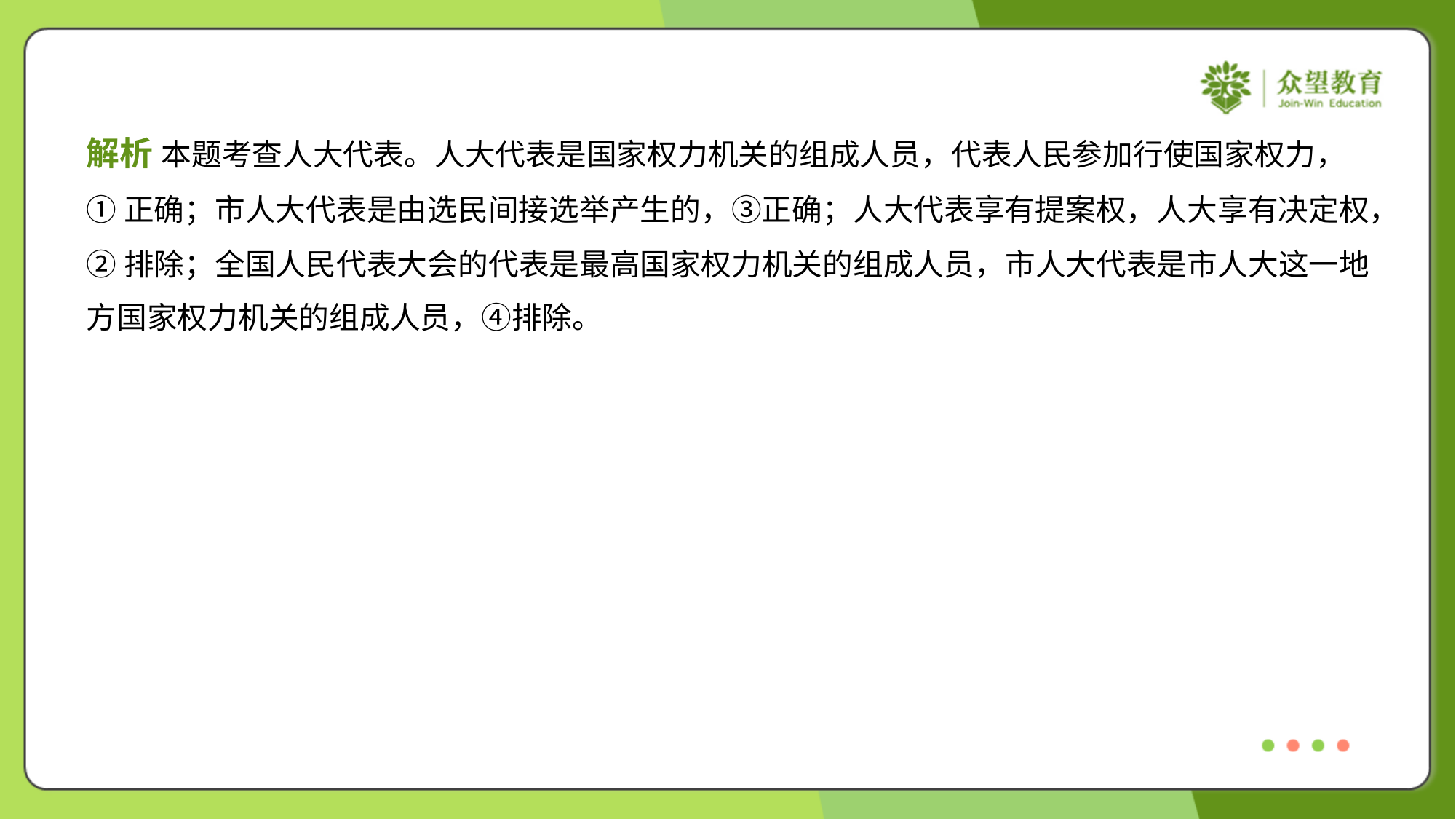

解析 本题考查人大代表。人大代表是国家权力机关的组成人员，代表人民参加行使国家权力，
①正确；市人大代表是由选民间接选举产生的，③正确；人大代表享有提案权，人大享有决定权，
②排除；全国人民代表大会的代表是最高国家权力机关的组成人员，市人大代表是市人大这一地
方国家权力机关的组成人员，④排除。